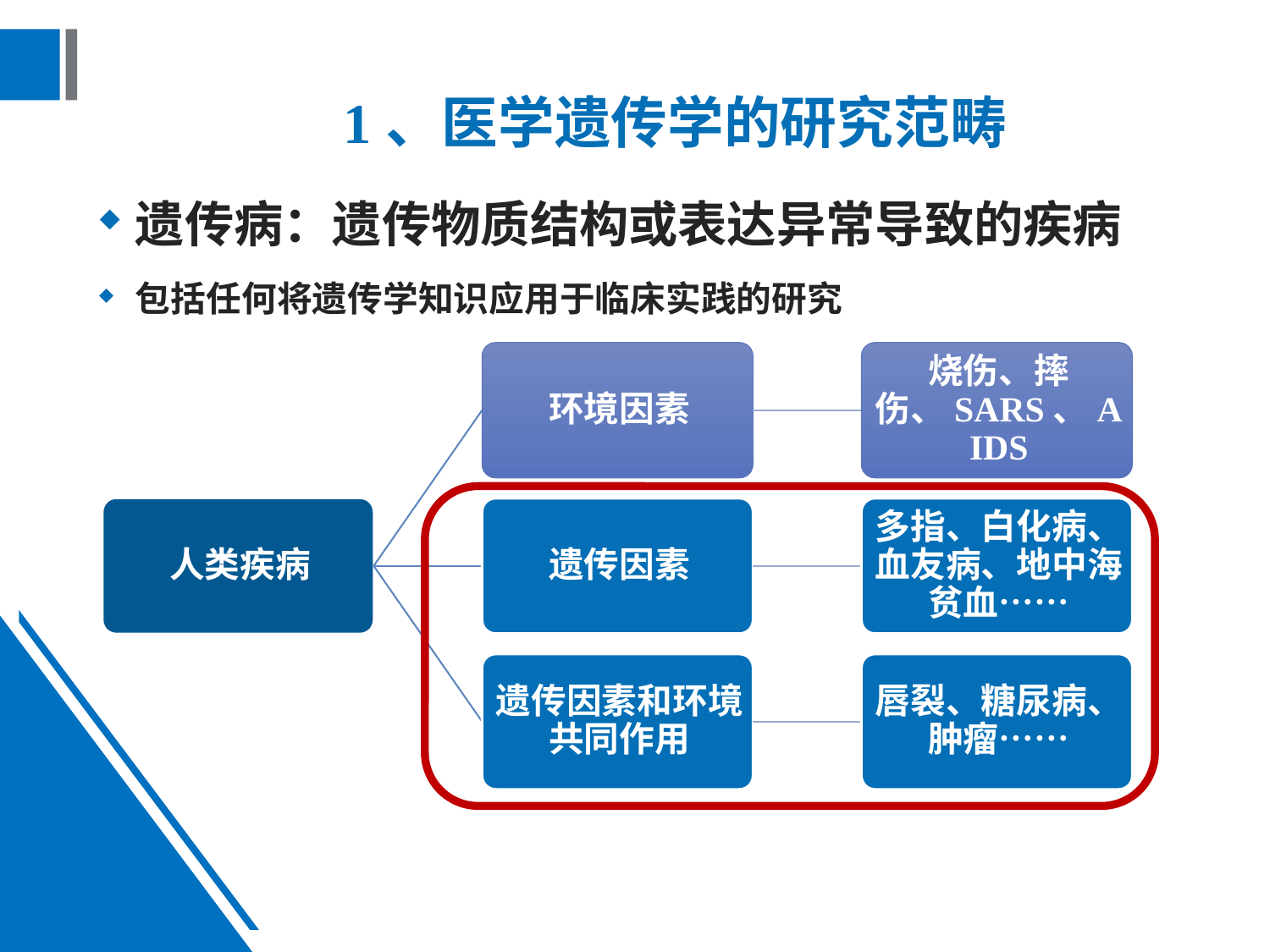

# 1、医学遗传学的研究范畴
遗传病：遗传物质结构或表达异常导致的疾病
包括任何将遗传学知识应用于临床实践的研究
人类疾病

环境因素

烧伤、摔伤、SARS、AIDS

遗传因素

多指、白化病、血友病、地中海贫血……

遗传因素和环境共同作用

唇裂、糖尿病、肿瘤……